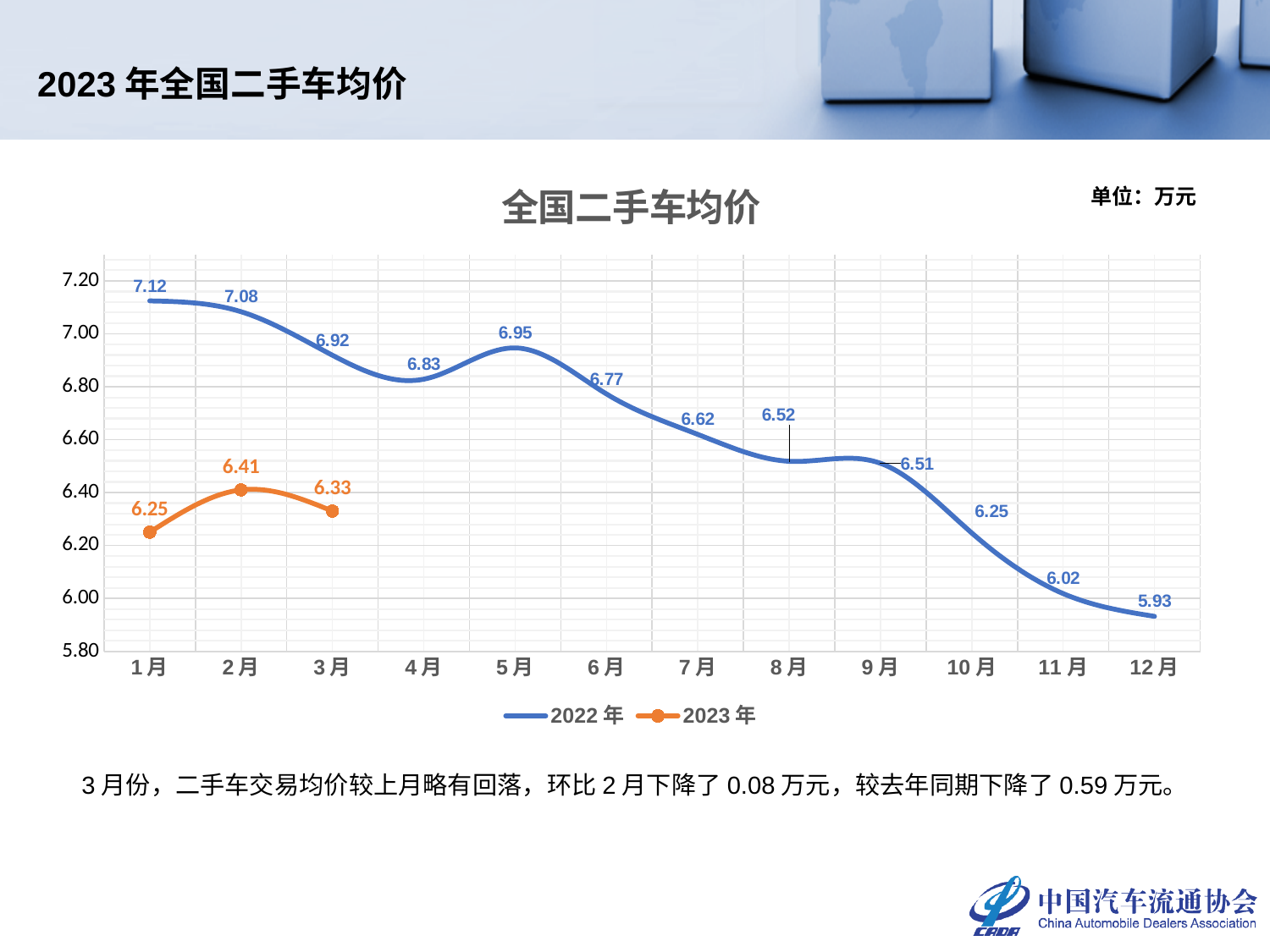

# 2023年全国二手车均价

### Chart: 全国二手车均价

| Category | 2022年 | 2023年 |
|---|---|---|
| 1月 | 7.12457956589588 | 6.25 |
| 2月 | 7.0835034472739045 | 6.41 |
| 3月 | 6.9190462141980005 | 6.33 |
| 4月 | 6.828469330787926 | None |
| 5月 | 6.9467845891310045 | None |
| 6月 | 6.772682774082751 | None |
| 7月 | 6.62 | None |
| 8月 | 6.518049046722554 | None |
| 9月 | 6.510593222564341 | None |
| 10月 | 6.246946773655435 | None |
| 11月 | 6.018083409644521 | None |
| 12月 | 5.931939002882033 | None |
3月份，二手车交易均价较上月略有回落，环比2月下降了0.08万元，较去年同期下降了0.59万元。